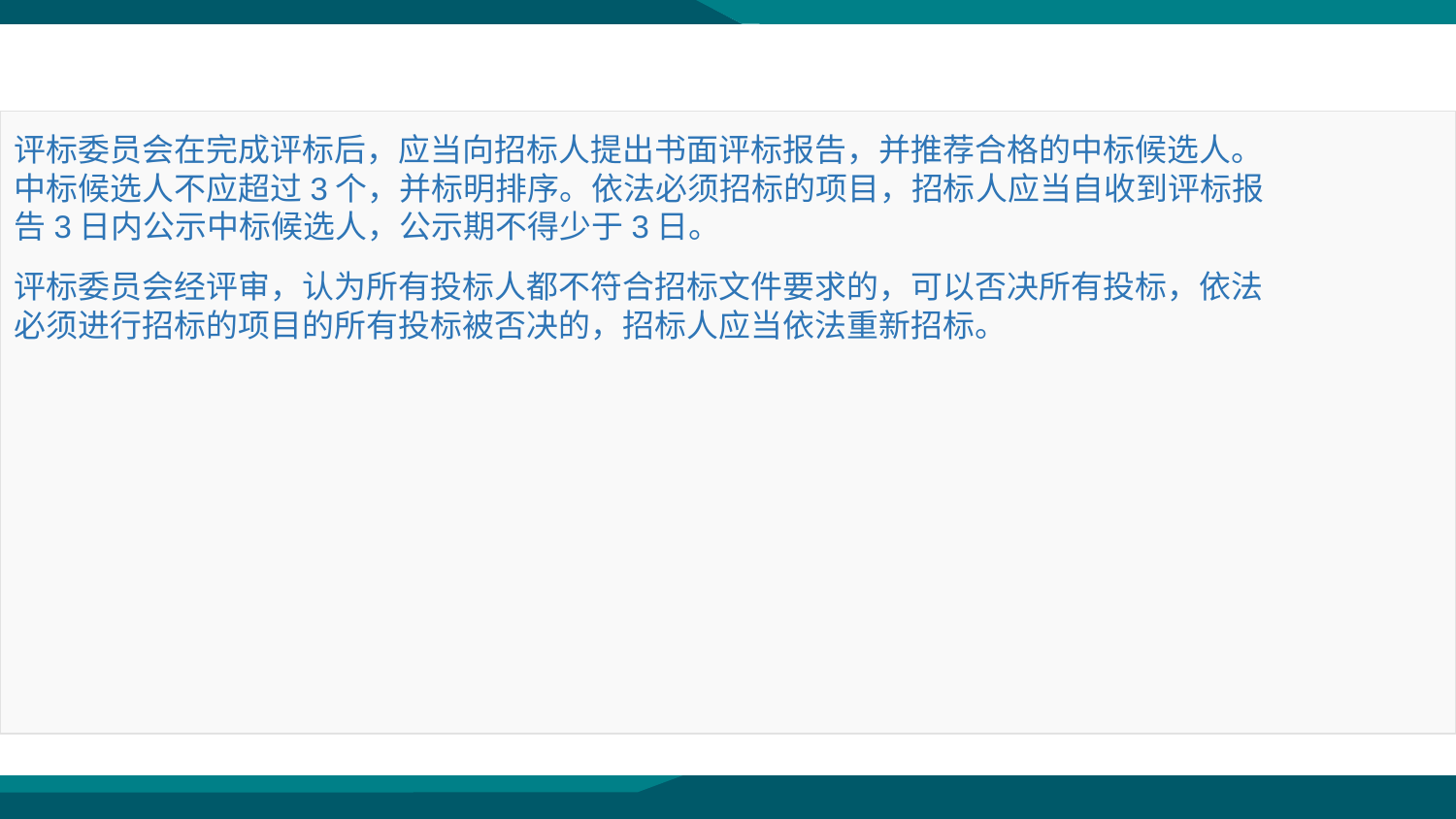

评标委员会在完成评标后，应当向招标人提出书面评标报告，并推荐合格的中标候选人。中标候选人不应超过3个，并标明排序。依法必须招标的项目，招标人应当自收到评标报告3日内公示中标候选人，公示期不得少于3日。

评标委员会经评审，认为所有投标人都不符合招标文件要求的，可以否决所有投标，依法必须进行招标的项目的所有投标被否决的，招标人应当依法重新招标。